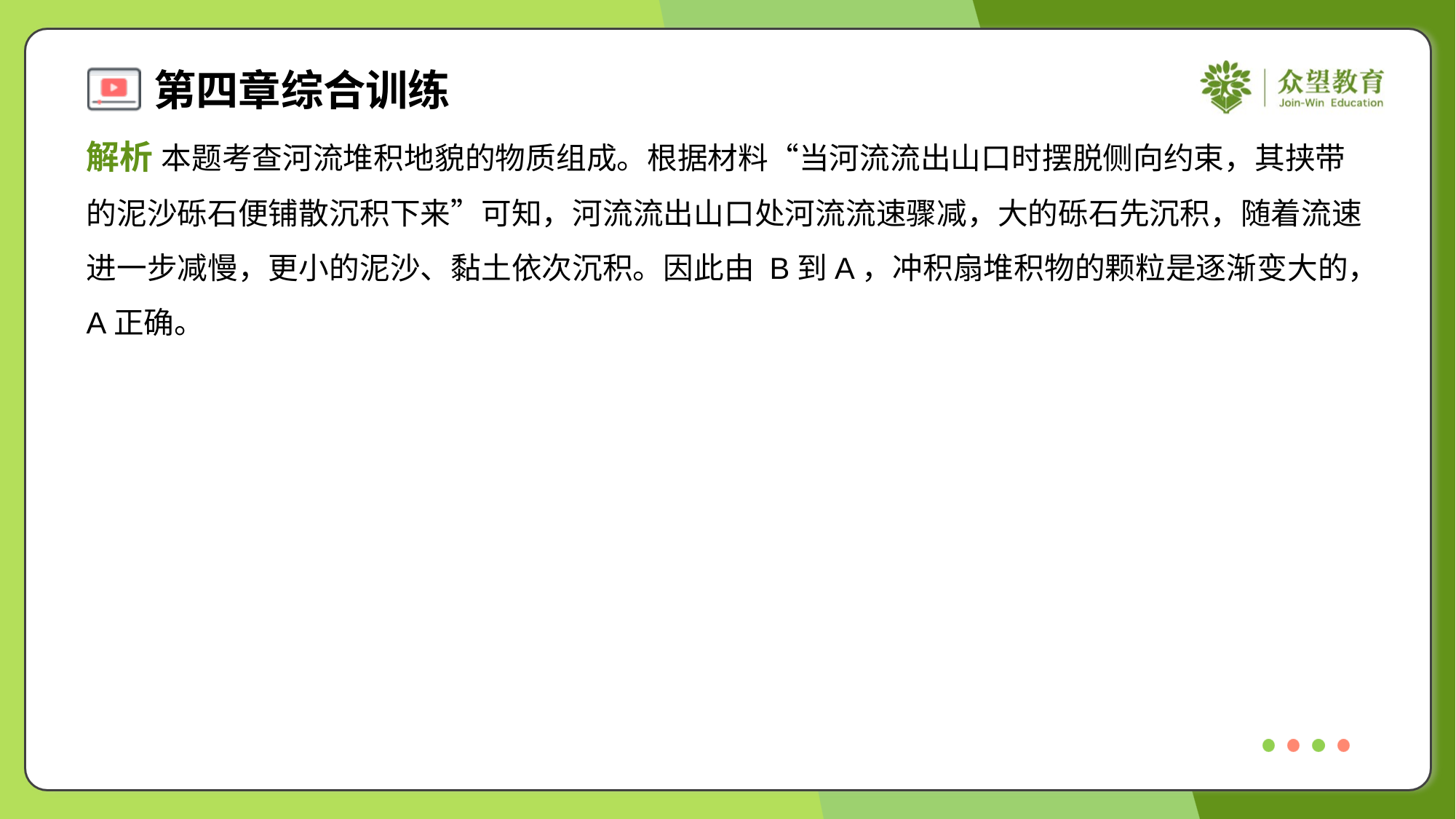

解析 本题考查河流堆积地貌的物质组成。根据材料“当河流流出山口时摆脱侧向约束，其挟带
的泥沙砾石便铺散沉积下来”可知，河流流出山口处河流流速骤减，大的砾石先沉积，随着流速
进一步减慢，更小的泥沙、黏土依次沉积。因此由 B到A，冲积扇堆积物的颗粒是逐渐变大的，
A正确。